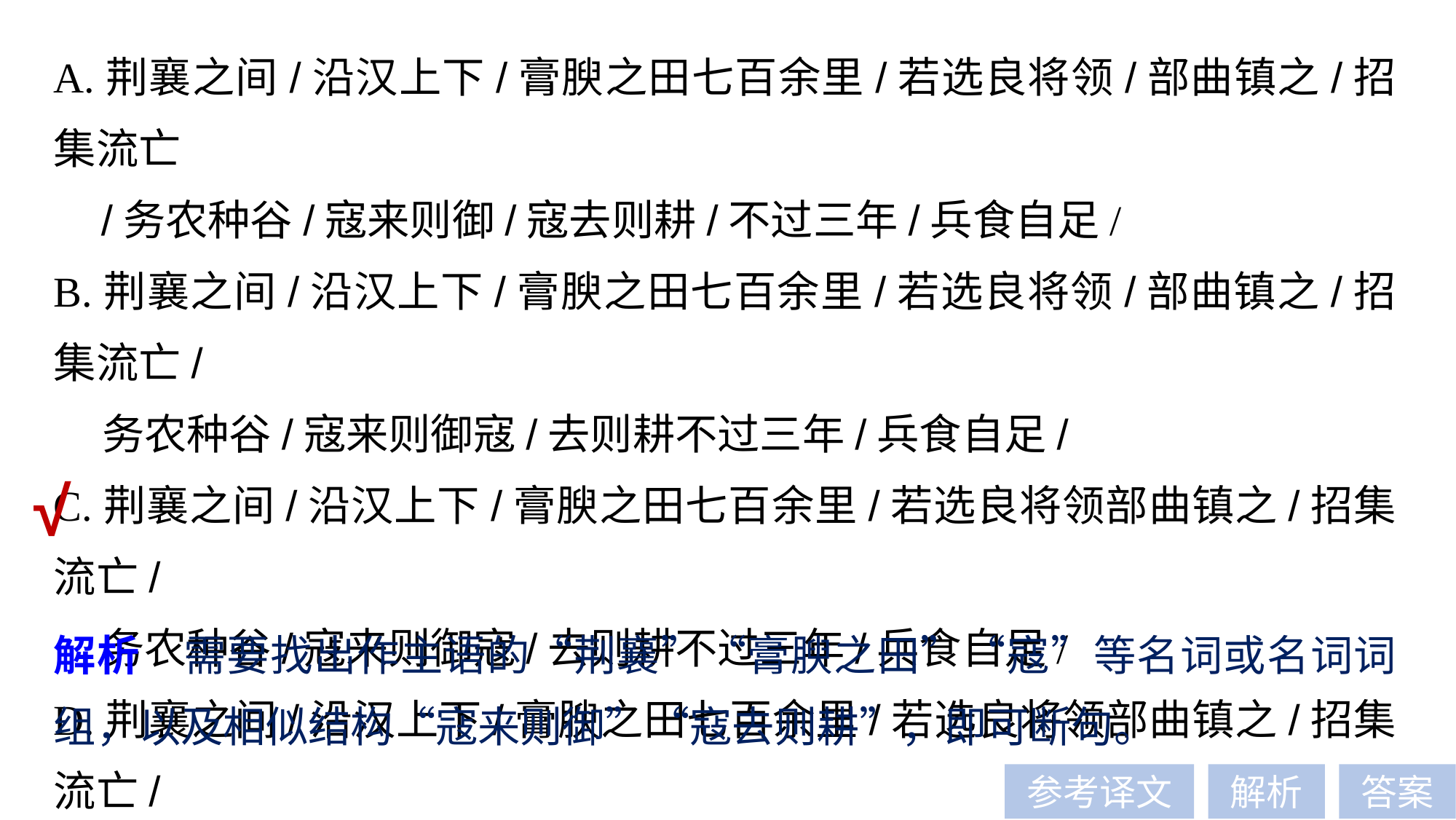

A.荆襄之间/沿汉上下/膏腴之田七百余里/若选良将领/部曲镇之/招集流亡
    /务农种谷/寇来则御/寇去则耕/不过三年/兵食自足/
B.荆襄之间/沿汉上下/膏腴之田七百余里/若选良将领/部曲镇之/招集流亡/
    务农种谷/寇来则御寇/去则耕不过三年/兵食自足/
C.荆襄之间/沿汉上下/膏腴之田七百余里/若选良将领部曲镇之/招集流亡/
    务农种谷/寇来则御寇/去则耕不过三年/兵食自足/
D.荆襄之间/沿汉上下/膏腴之田七百余里/若选良将领部曲镇之/招集流亡/
    务农种谷/寇来则御/寇去则耕/不过三年/兵食自足/
√
解析　需要找出作主语的“荆襄”“膏腴之田”“寇”等名词或名词词组，以及相似结构“寇来则御”“寇去则耕”，即可断句。
参考译文
解析
答案